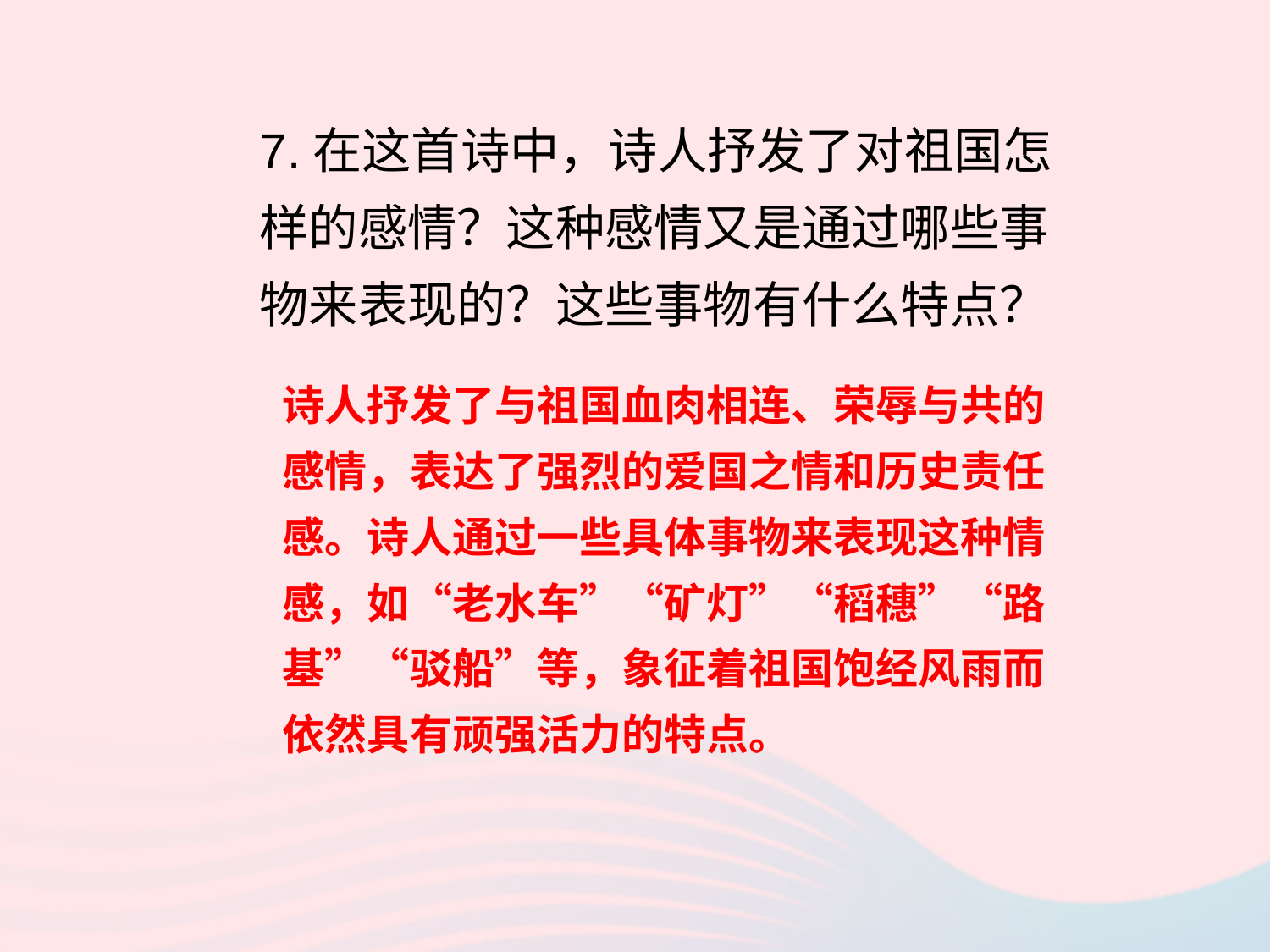

7.在这首诗中，诗人抒发了对祖国怎样的感情？这种感情又是通过哪些事物来表现的？这些事物有什么特点？
诗人抒发了与祖国血肉相连、荣辱与共的感情，表达了强烈的爱国之情和历史责任感。诗人通过一些具体事物来表现这种情感，如“老水车”“矿灯”“稻穗”“路基”“驳船”等，象征着祖国饱经风雨而依然具有顽强活力的特点。